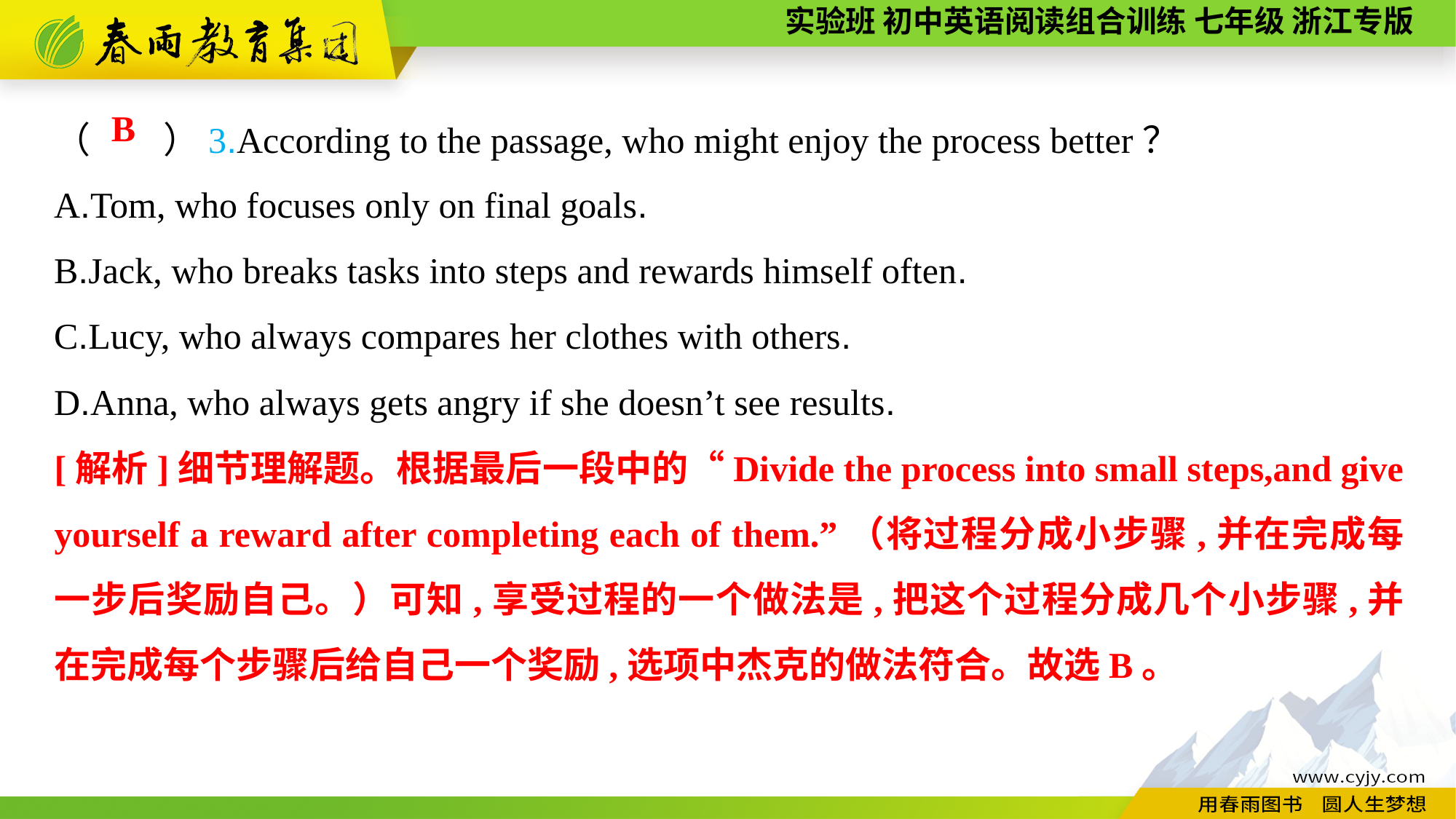

（　　）3.According to the passage, who might enjoy the process better？
A.Tom, who focuses only on final goals.
B.Jack, who breaks tasks into steps and rewards himself often.
C.Lucy, who always compares her clothes with others.
D.Anna, who always gets angry if she doesn’t see results.
B
[解析]细节理解题。根据最后一段中的“Divide the process into small steps,and give yourself a reward after completing each of them.”（将过程分成小步骤,并在完成每一步后奖励自己。）可知,享受过程的一个做法是,把这个过程分成几个小步骤,并在完成每个步骤后给自己一个奖励,选项中杰克的做法符合。故选B。